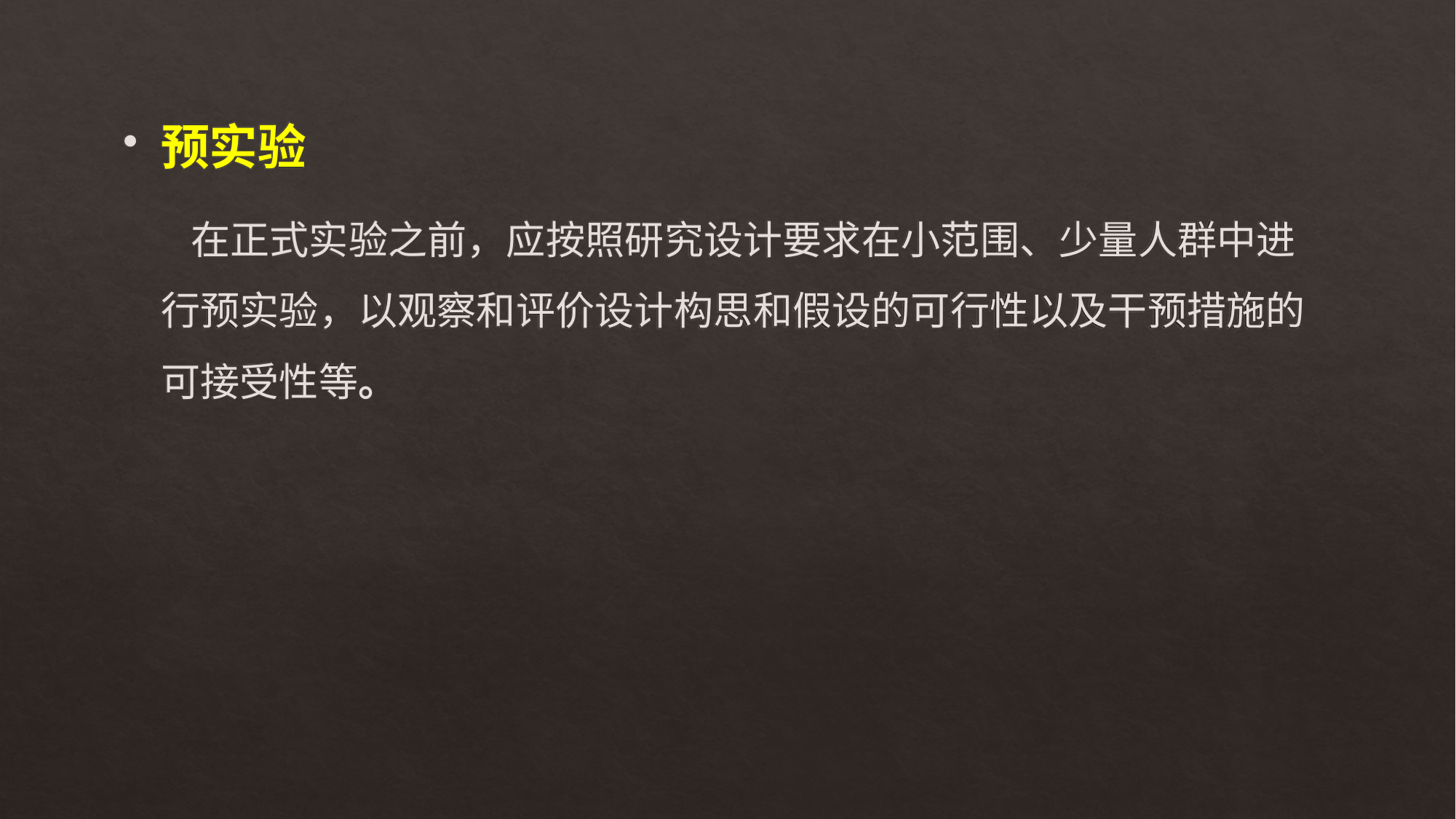

预实验
       在正式实验之前，应按照研究设计要求在小范围、少量人群中进行预实验，以观察和评价设计构思和假设的可行性以及干预措施的可接受性等。